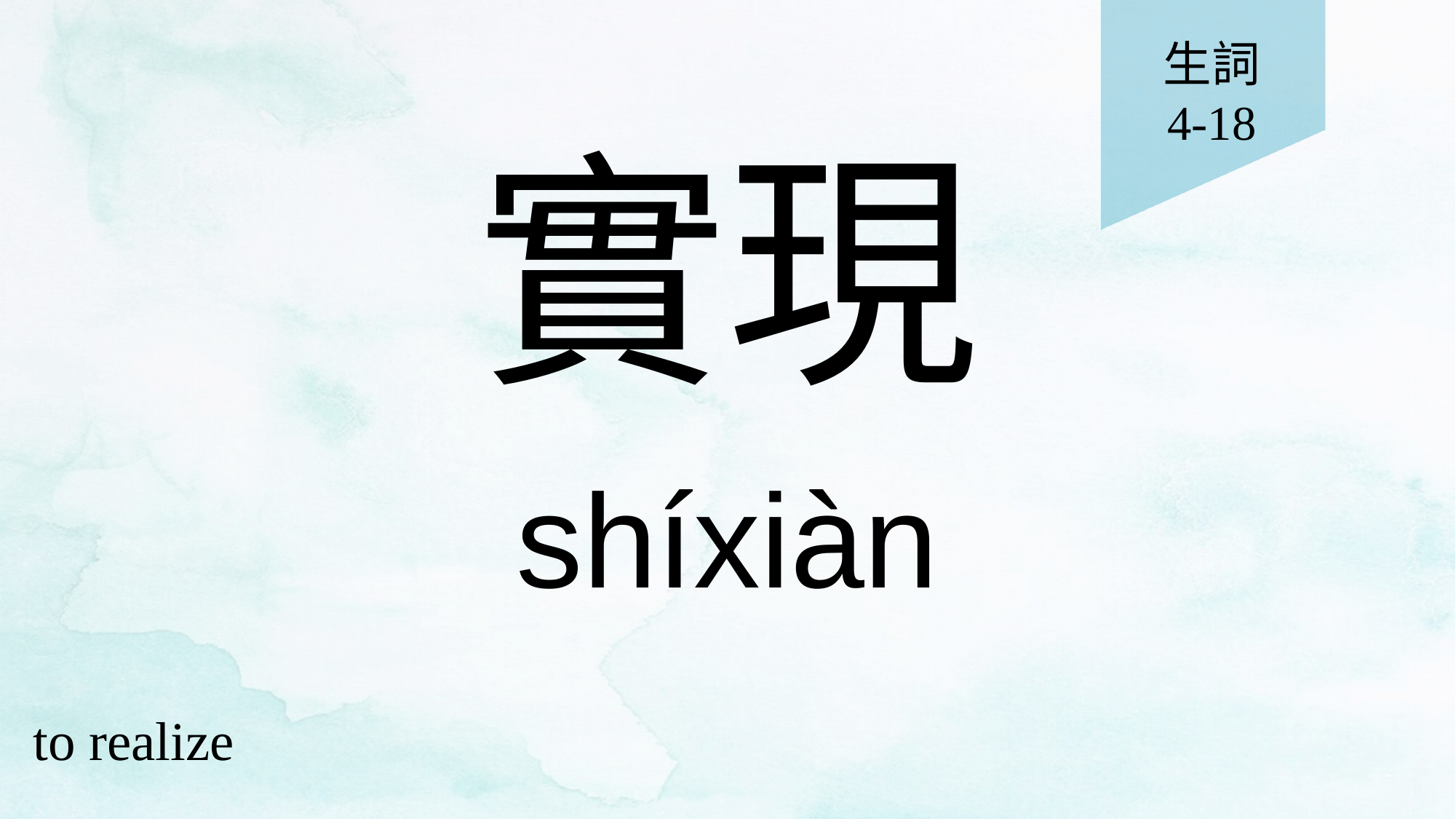

生詞
4-18
# 實現
shíxiàn
to realize